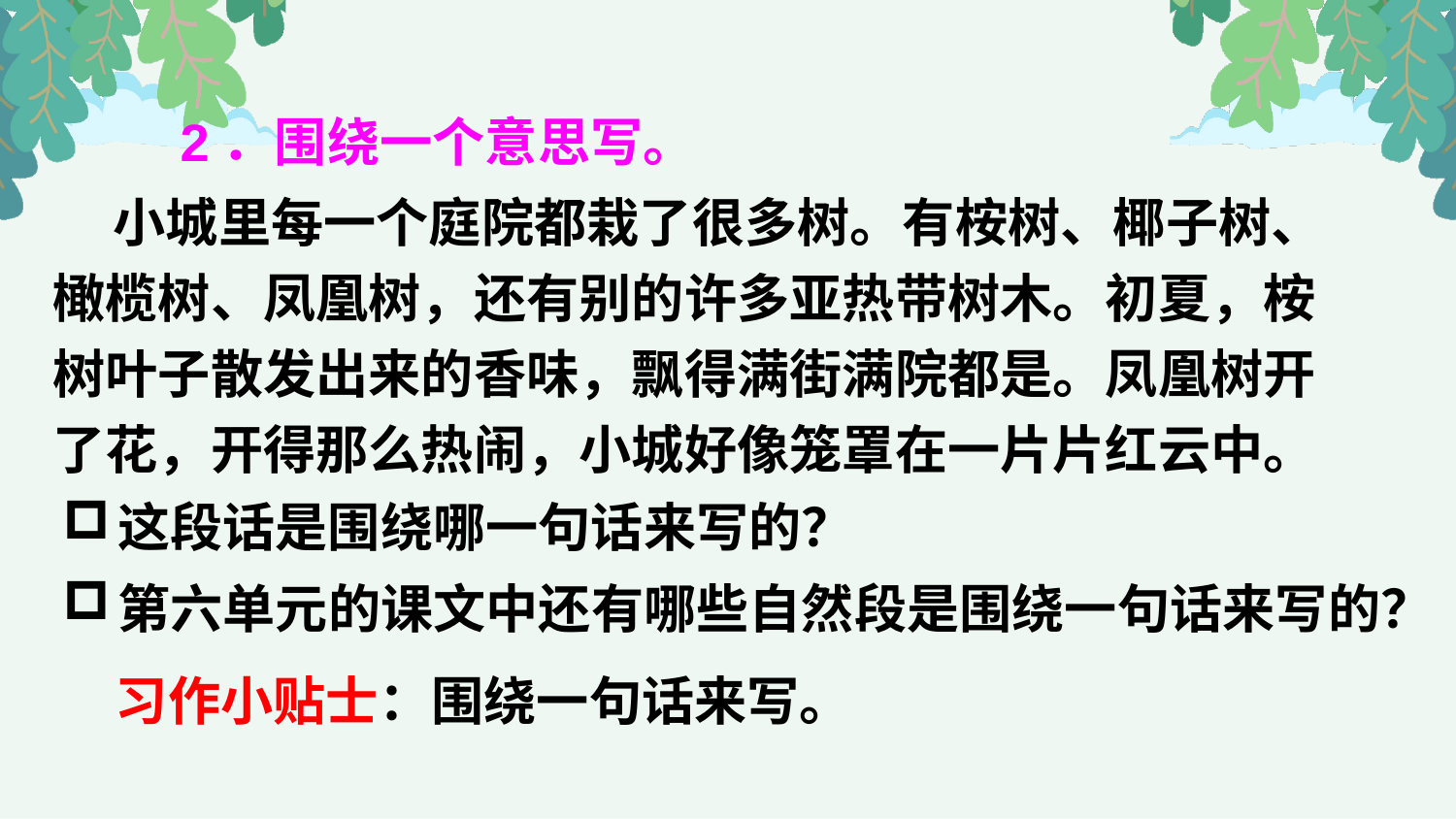

2．围绕一个意思写。
    小城里每一个庭院都栽了很多树。有桉树、椰子树、橄榄树、凤凰树，还有别的许多亚热带树木。初夏，桉树叶子散发出来的香味，飘得满街满院都是。凤凰树开了花，开得那么热闹，小城好像笼罩在一片片红云中。
这段话是围绕哪一句话来写的？
第六单元的课文中还有哪些自然段是围绕一句话来写的？
习作小贴士：围绕一句话来写。